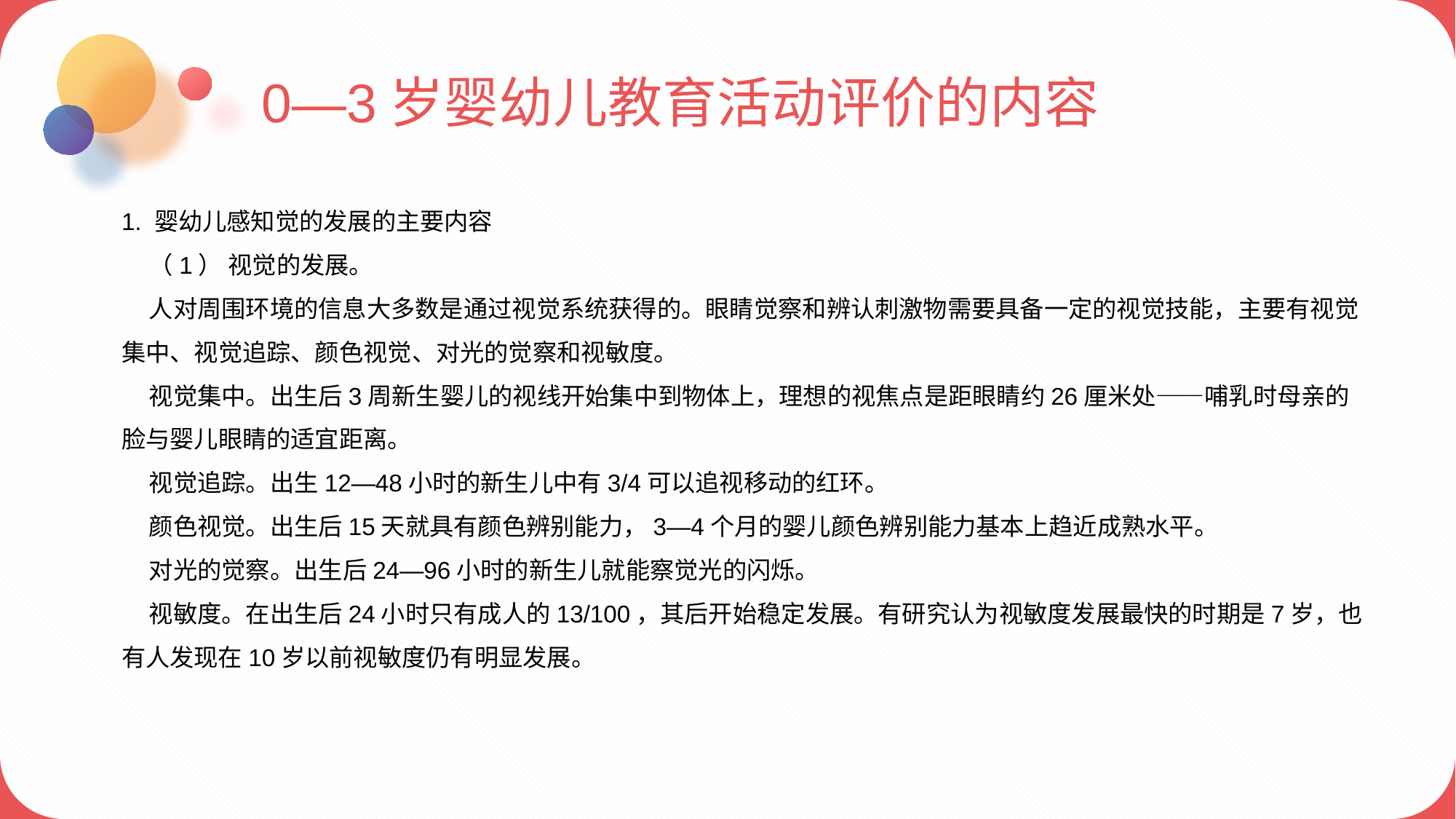

0—3岁婴幼儿教育活动评价的内容
1. 婴幼儿感知觉的发展的主要内容
    （1） 视觉的发展。
    人对周围环境的信息大多数是通过视觉系统获得的。眼睛觉察和辨认刺激物需要具备一定的视觉技能，主要有视觉集中、视觉追踪、颜色视觉、对光的觉察和视敏度。
    视觉集中。出生后3周新生婴儿的视线开始集中到物体上，理想的视焦点是距眼睛约26厘米处——哺乳时母亲的脸与婴儿眼睛的适宜距离。
    视觉追踪。出生12—48小时的新生儿中有3/4可以追视移动的红环。
    颜色视觉。出生后15天就具有颜色辨别能力，3—4个月的婴儿颜色辨别能力基本上趋近成熟水平。
    对光的觉察。出生后24—96小时的新生儿就能察觉光的闪烁。
    视敏度。在出生后24小时只有成人的13/100，其后开始稳定发展。有研究认为视敏度发展最快的时期是7岁，也有人发现在10岁以前视敏度仍有明显发展。